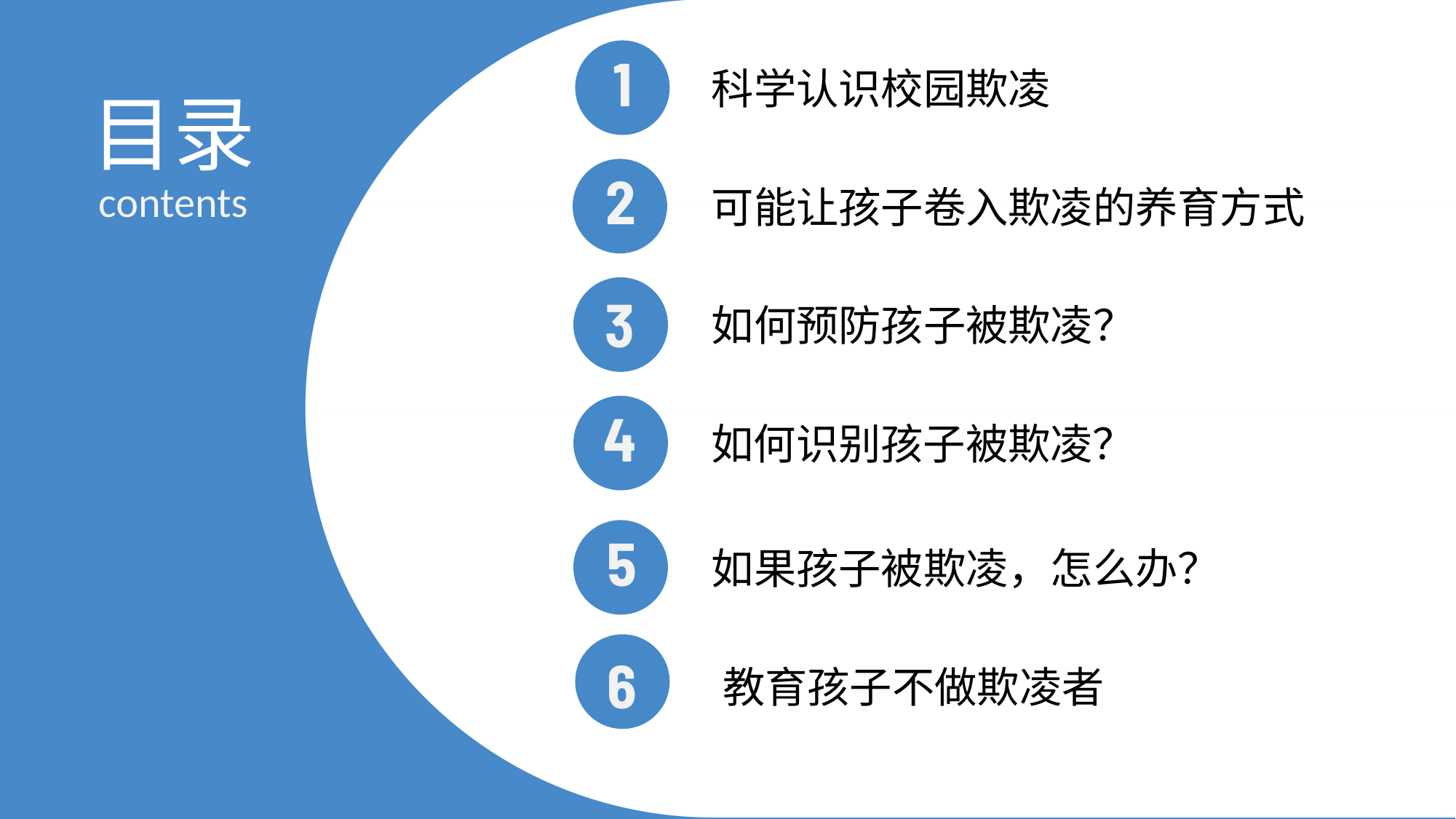

1
科学认识校园欺凌
目录
2

contents
可能让孩子卷入欺凌的养育方式

3
如何预防孩子被欺凌？

4
如何识别孩子被欺凌？

5
如果孩子被欺凌，怎么办？

6
教育孩子不做欺凌者